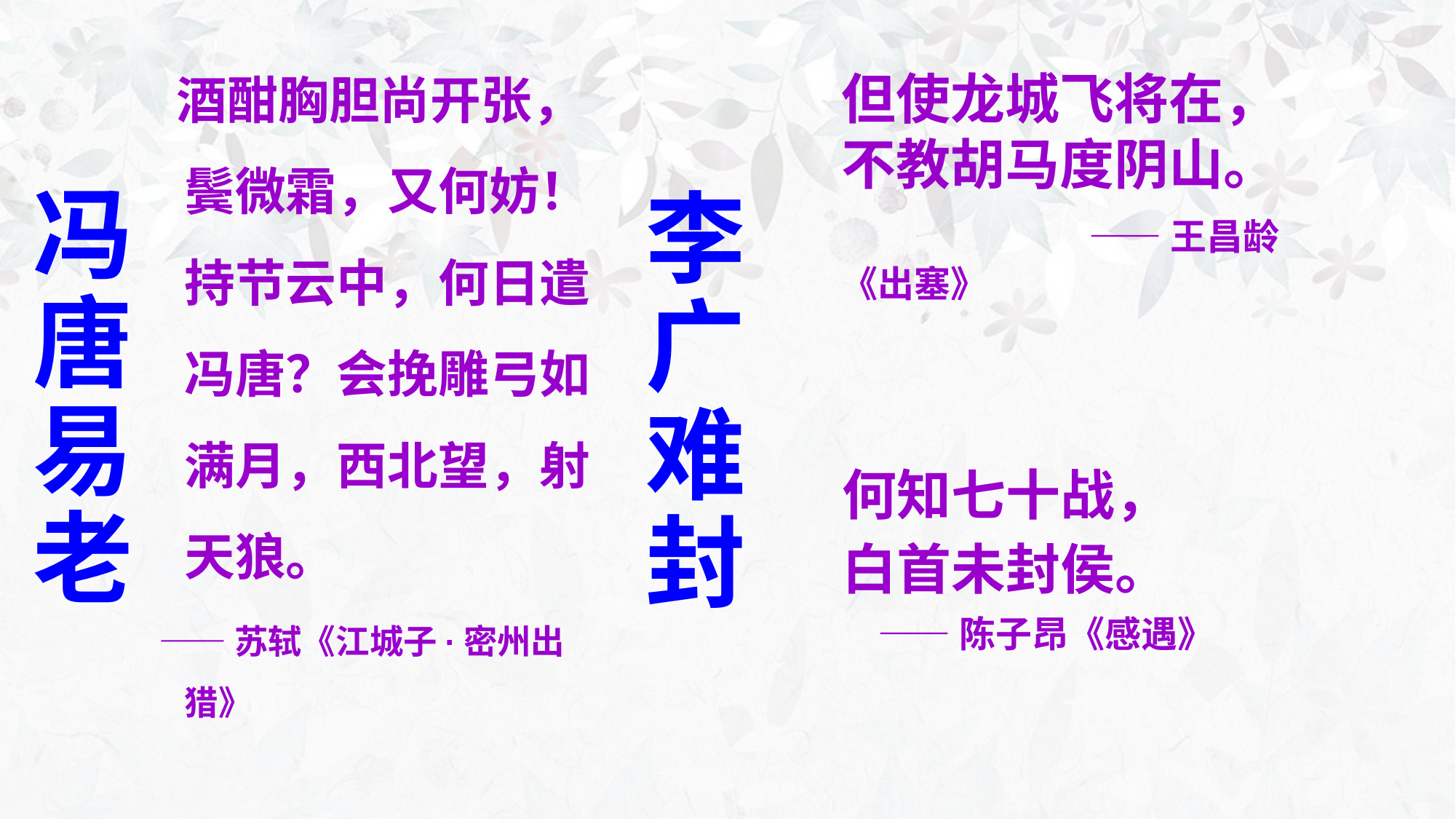

李
广
难封
# 冯 唐易老
 酒酣胸胆尚开张，鬓微霜，又何妨！持节云中，何日遣冯唐？会挽雕弓如满月，西北望，射天狼。
——苏轼《江城子·密州出猎》
但使龙城飞将在，
不教胡马度阴山。
                    ——王昌龄《出塞》
何知七十战，
白首未封侯。
——陈子昂《感遇》